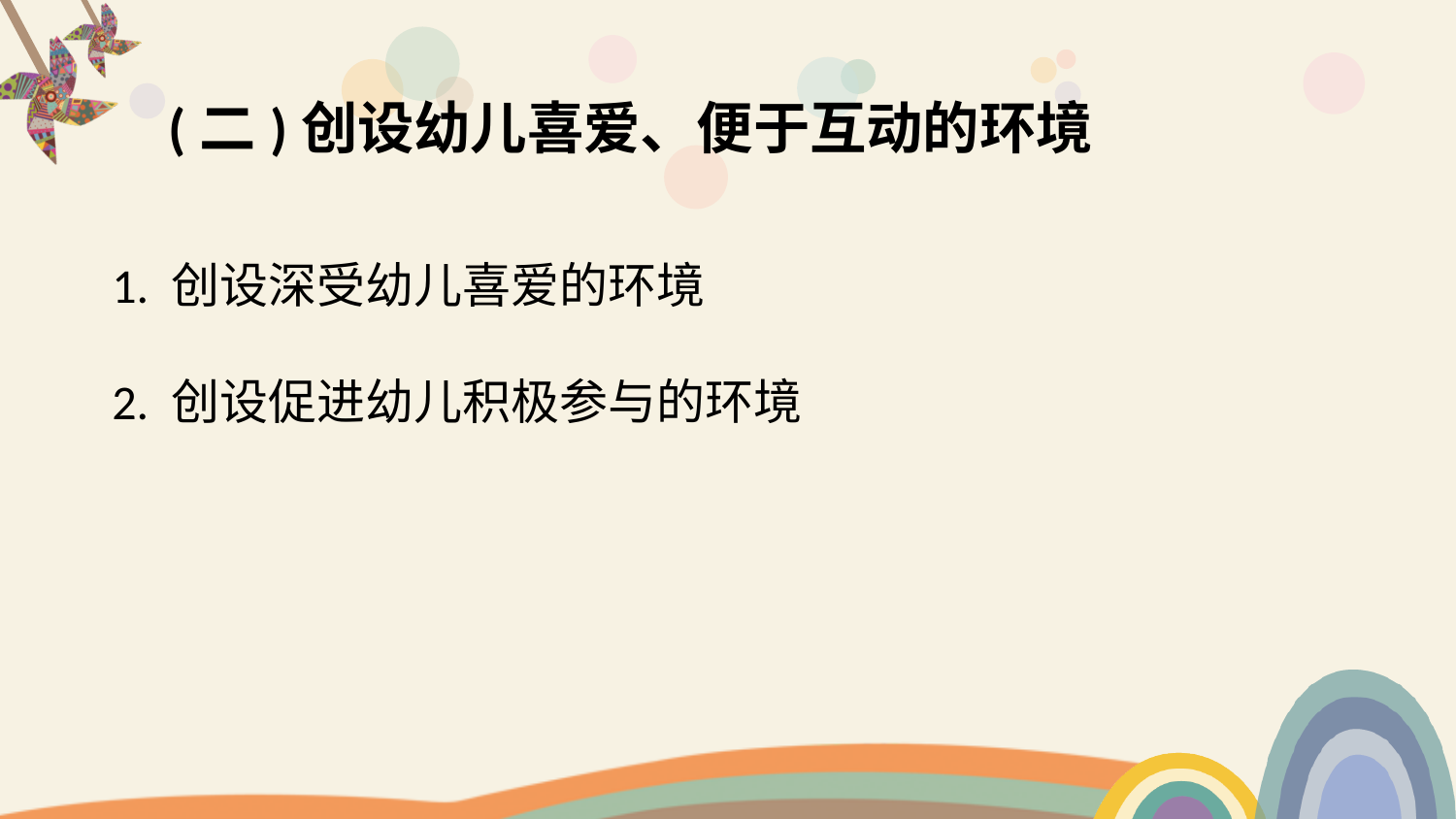

(二)创设幼儿喜爱、便于互动的环境

1. 创设深受幼儿喜爱的环境

2. 创设促进幼儿积极参与的环境